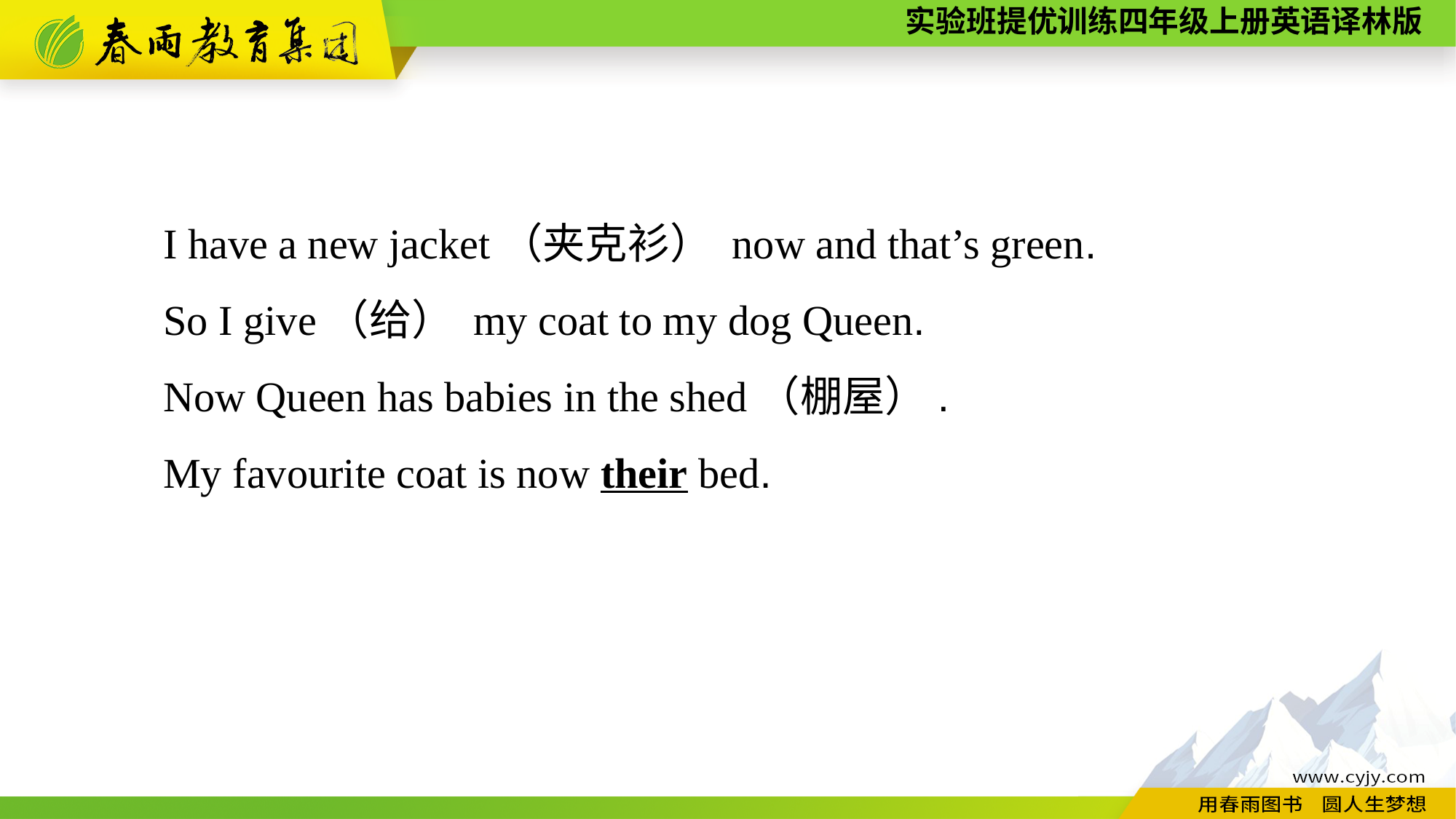

I have a new jacket（夹克衫） now and that’s green.
	So I give（给） my coat to my dog Queen.
	Now Queen has babies in the shed（棚屋）.
	My favourite coat is now their bed.